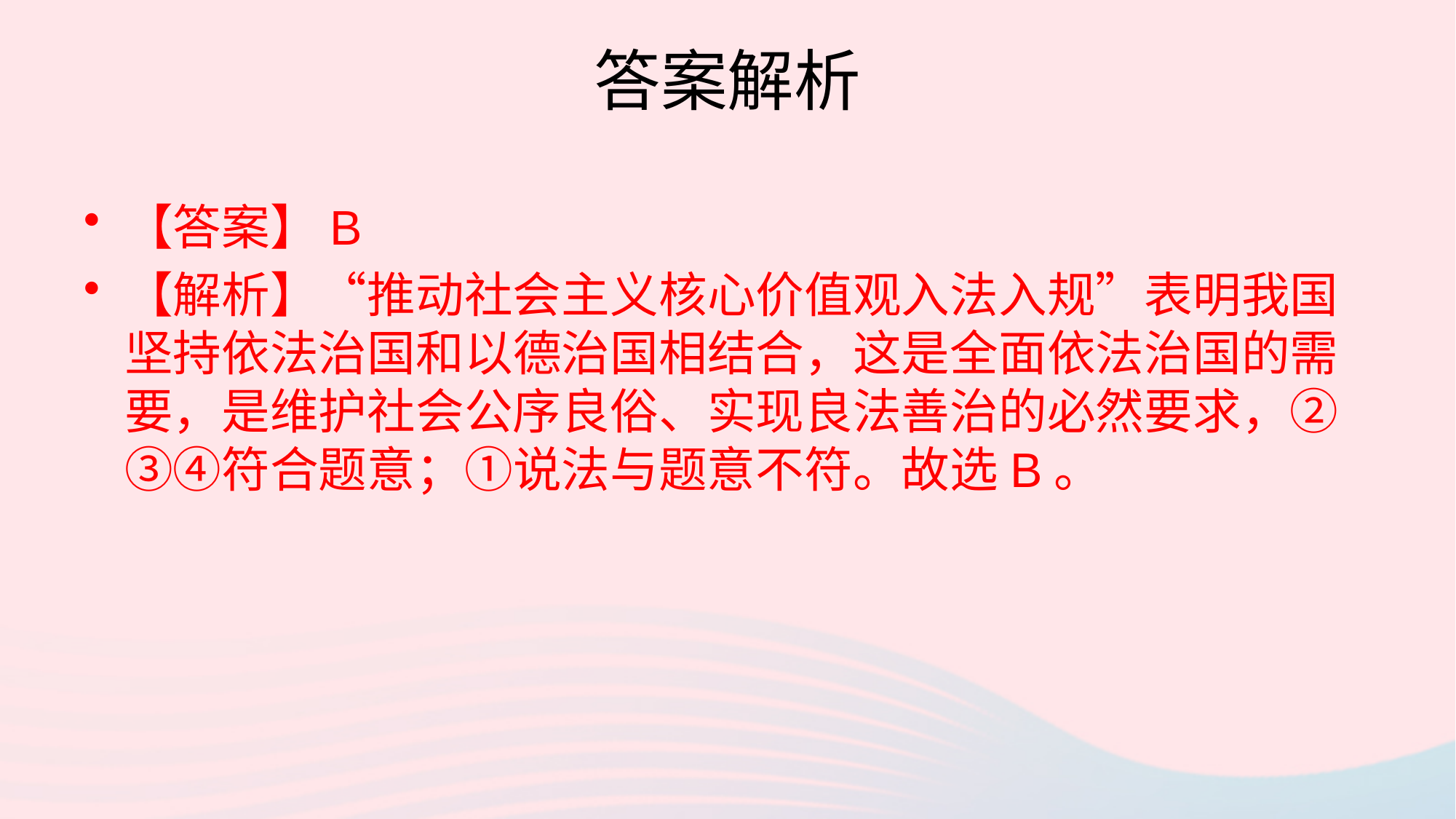

# 答案解析
【答案】B
【解析】“推动社会主义核心价值观入法入规”表明我国坚持依法治国和以德治国相结合，这是全面依法治国的需要，是维护社会公序良俗、实现良法善治的必然要求，②③④符合题意；①说法与题意不符。故选B。